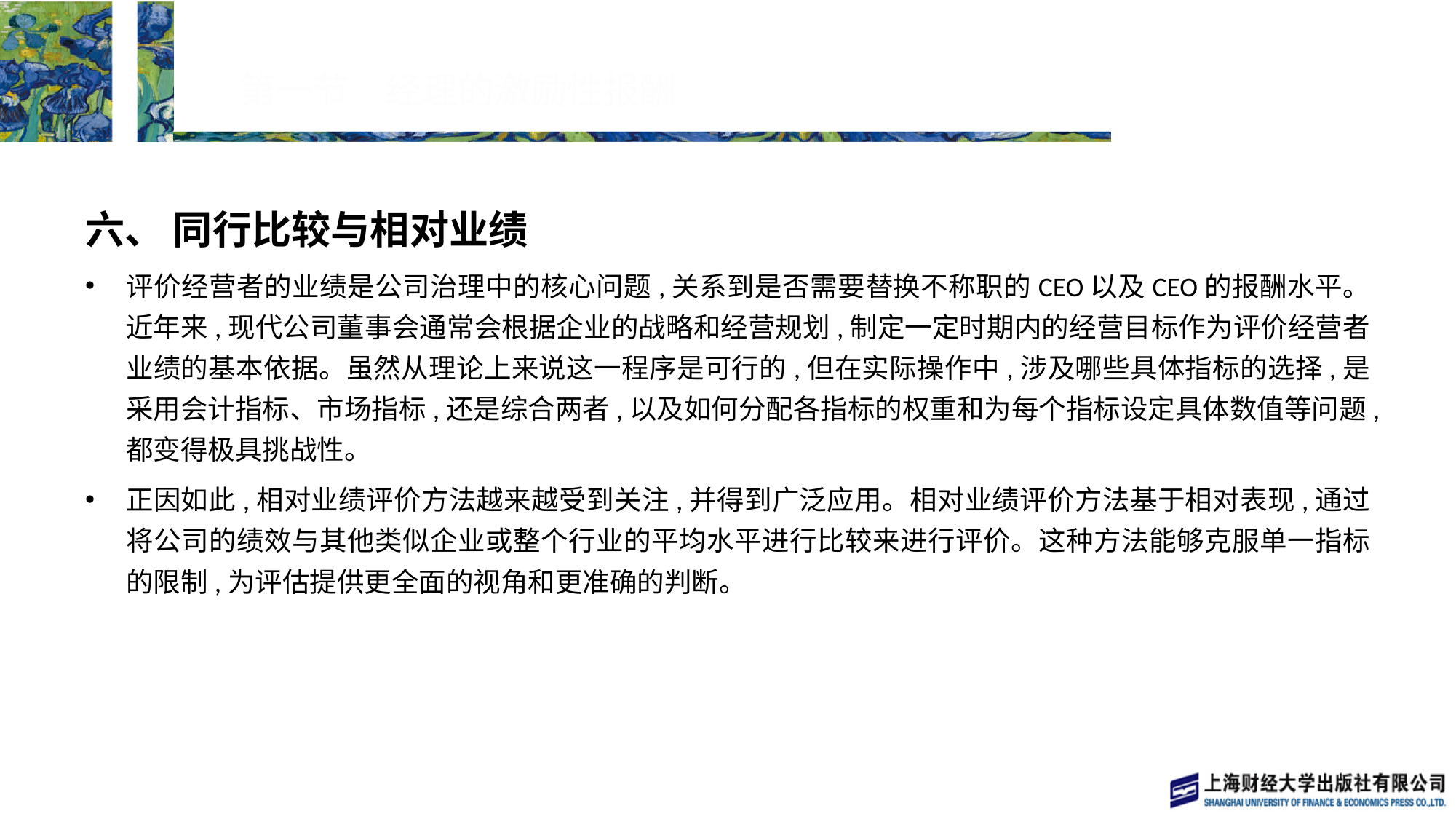

# 第一节　经理的激励性报酬
六、 同行比较与相对业绩
评价经营者的业绩是公司治理中的核心问题,关系到是否需要替换不称职的CEO以及CEO的报酬水平。近年来,现代公司董事会通常会根据企业的战略和经营规划,制定一定时期内的经营目标作为评价经营者业绩的基本依据。虽然从理论上来说这一程序是可行的,但在实际操作中,涉及哪些具体指标的选择,是采用会计指标、市场指标,还是综合两者,以及如何分配各指标的权重和为每个指标设定具体数值等问题,都变得极具挑战性。
正因如此,相对业绩评价方法越来越受到关注,并得到广泛应用。相对业绩评价方法基于相对表现,通过将公司的绩效与其他类似企业或整个行业的平均水平进行比较来进行评价。这种方法能够克服单一指标的限制,为评估提供更全面的视角和更准确的判断。